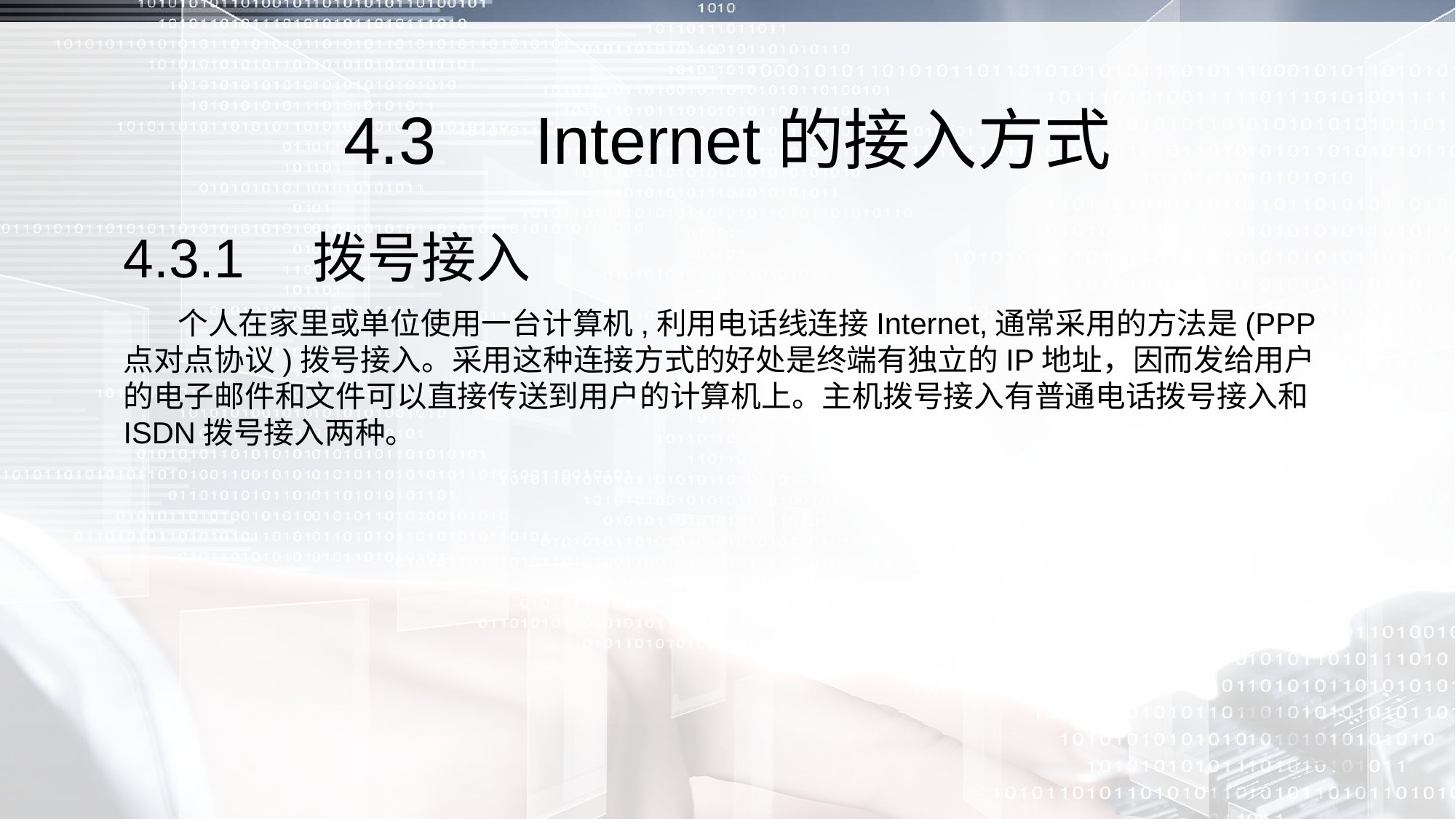

# 4.3　Internet的接入方式
4.3.1　拨号接入
       个人在家里或单位使用一台计算机,利用电话线连接Internet,通常采用的方法是(PPP点对点协议)拨号接入。采用这种连接方式的好处是终端有独立的IP地址，因而发给用户的电子邮件和文件可以直接传送到用户的计算机上。主机拨号接入有普通电话拨号接入和ISDN拨号接入两种。